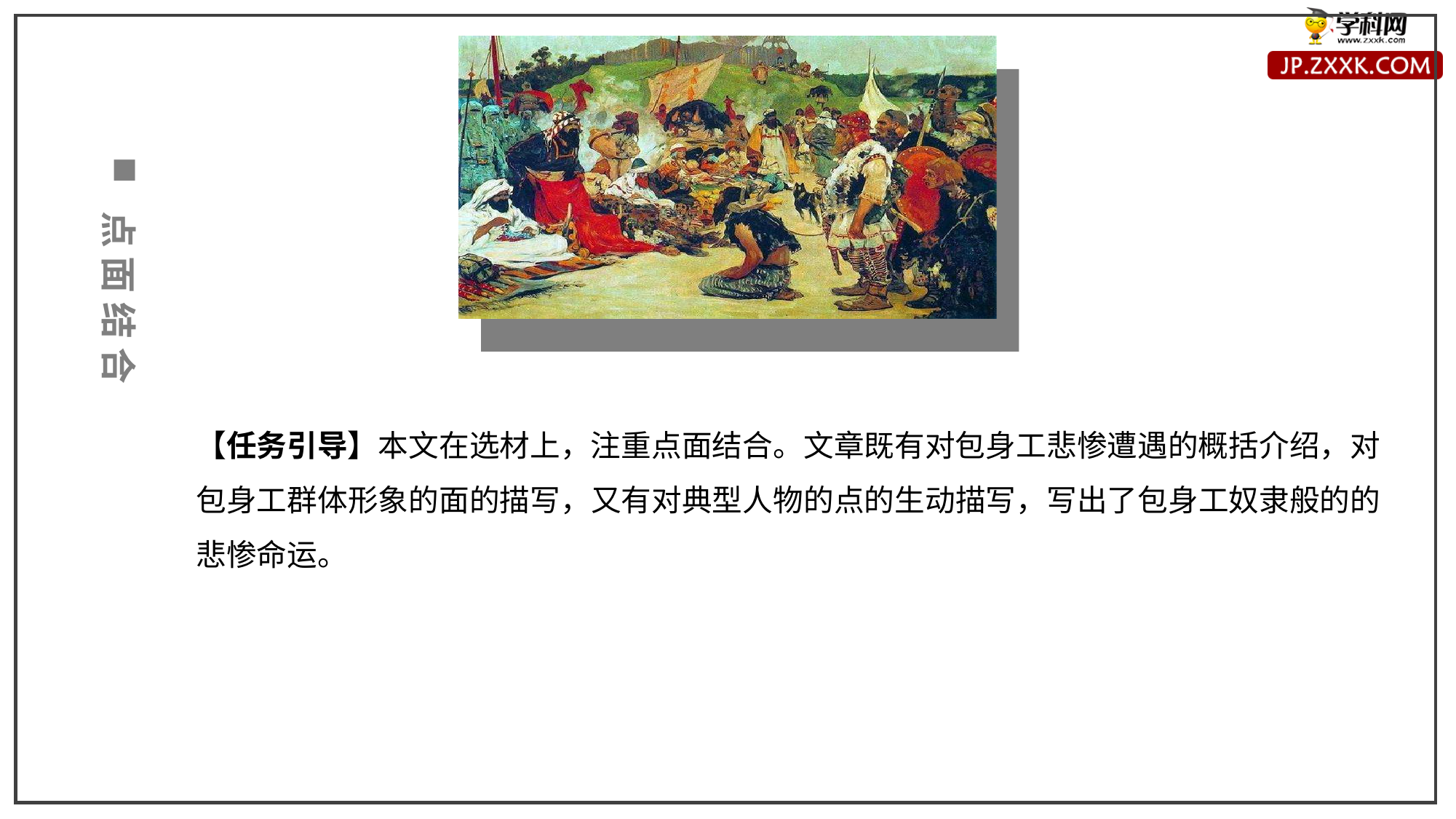

点面结合
【任务引导】本文在选材上，注重点面结合。文章既有对包身工悲惨遭遇的概括介绍，对包身工群体形象的面的描写，又有对典型人物的点的生动描写，写出了包身工奴隶般的的悲惨命运。